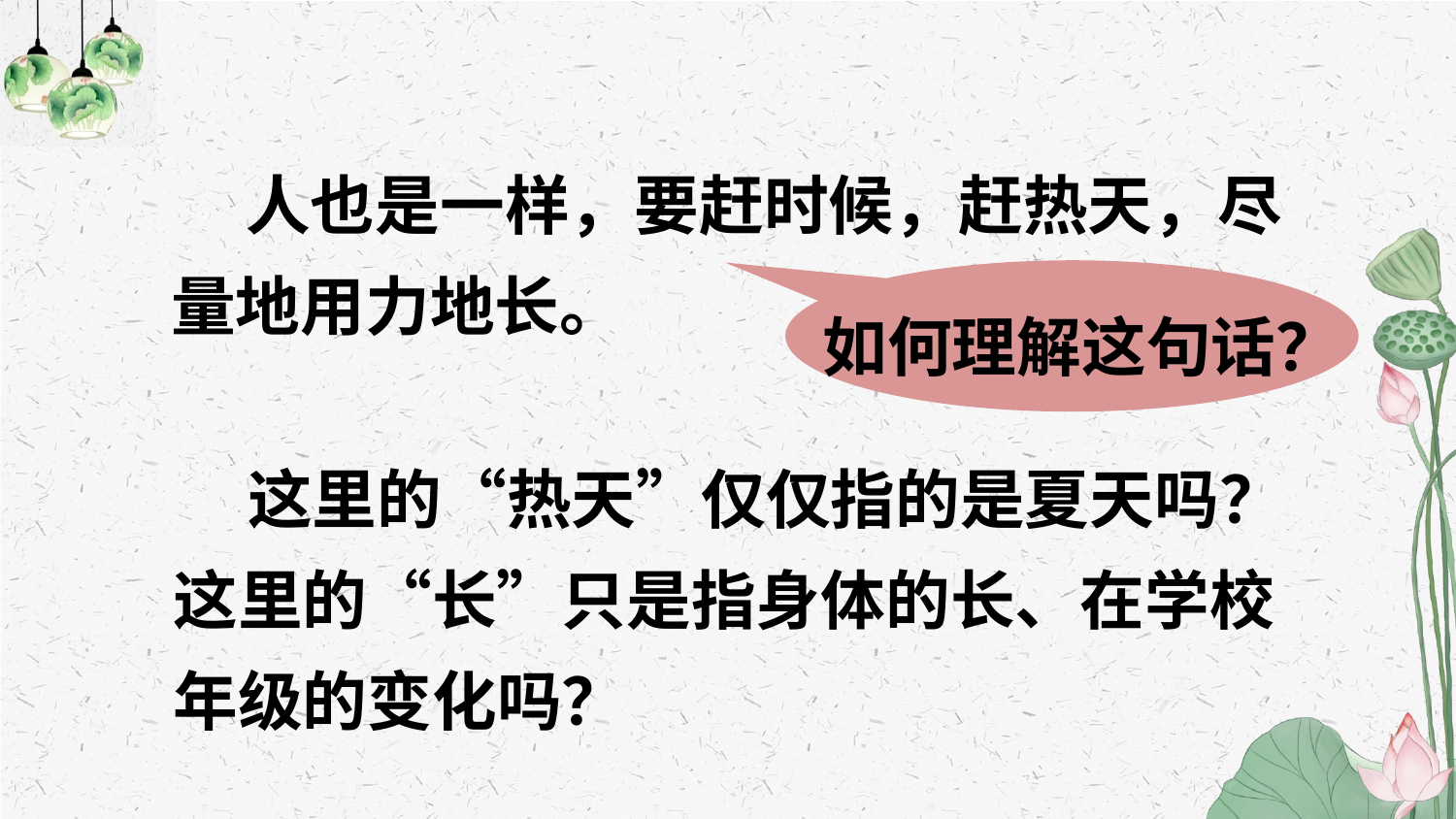

人也是一样，要赶时候，赶热天，尽量地用力地长。

如何理解这句话？
    这里的“热天”仅仅指的是夏天吗？这里的“长”只是指身体的长、在学校年级的变化吗？